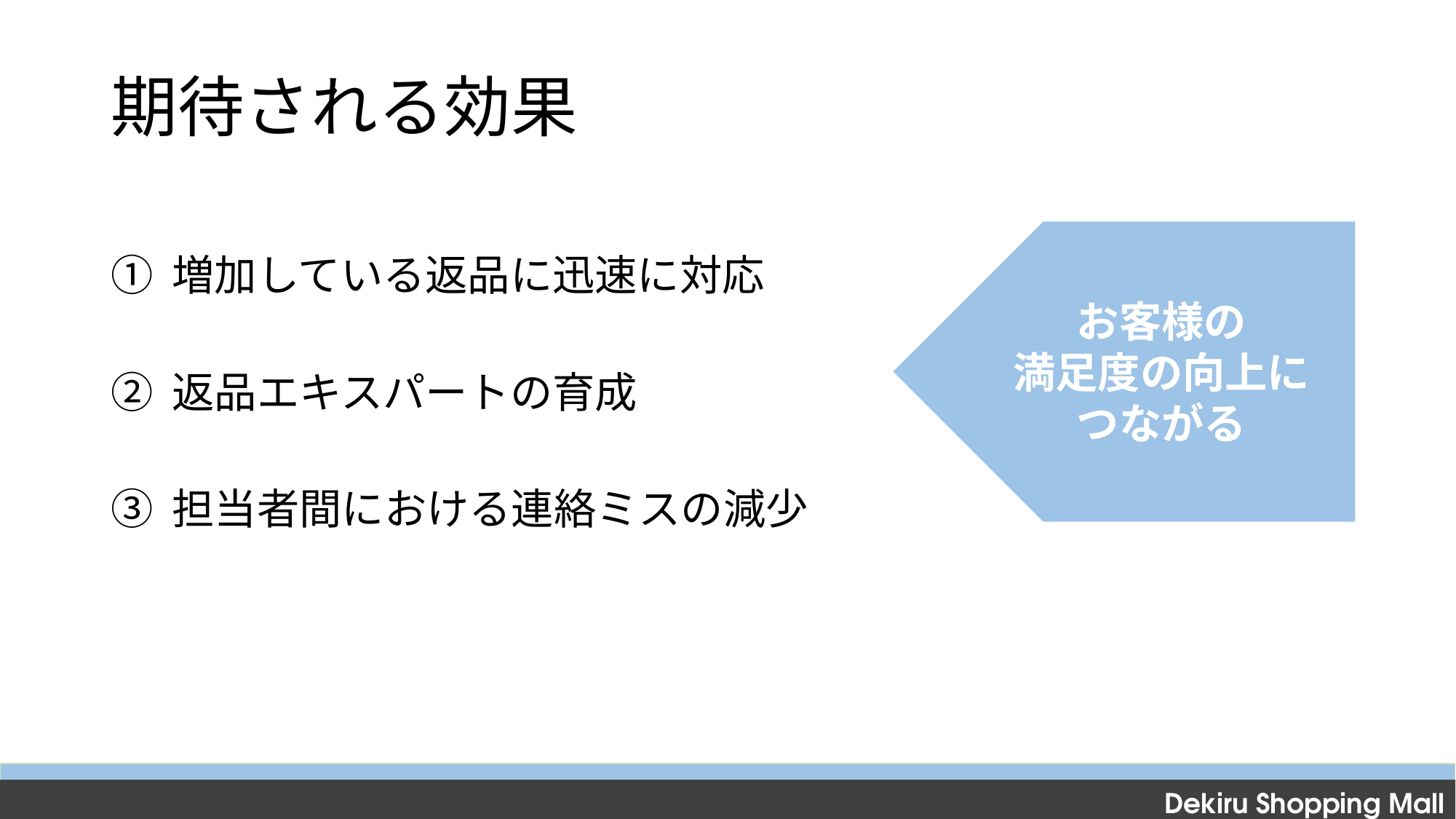

# 期待される効果
増加している返品に迅速に対応
返品エキスパートの育成
担当者間における連絡ミスの減少
お客様の
満足度の向上に
つながる